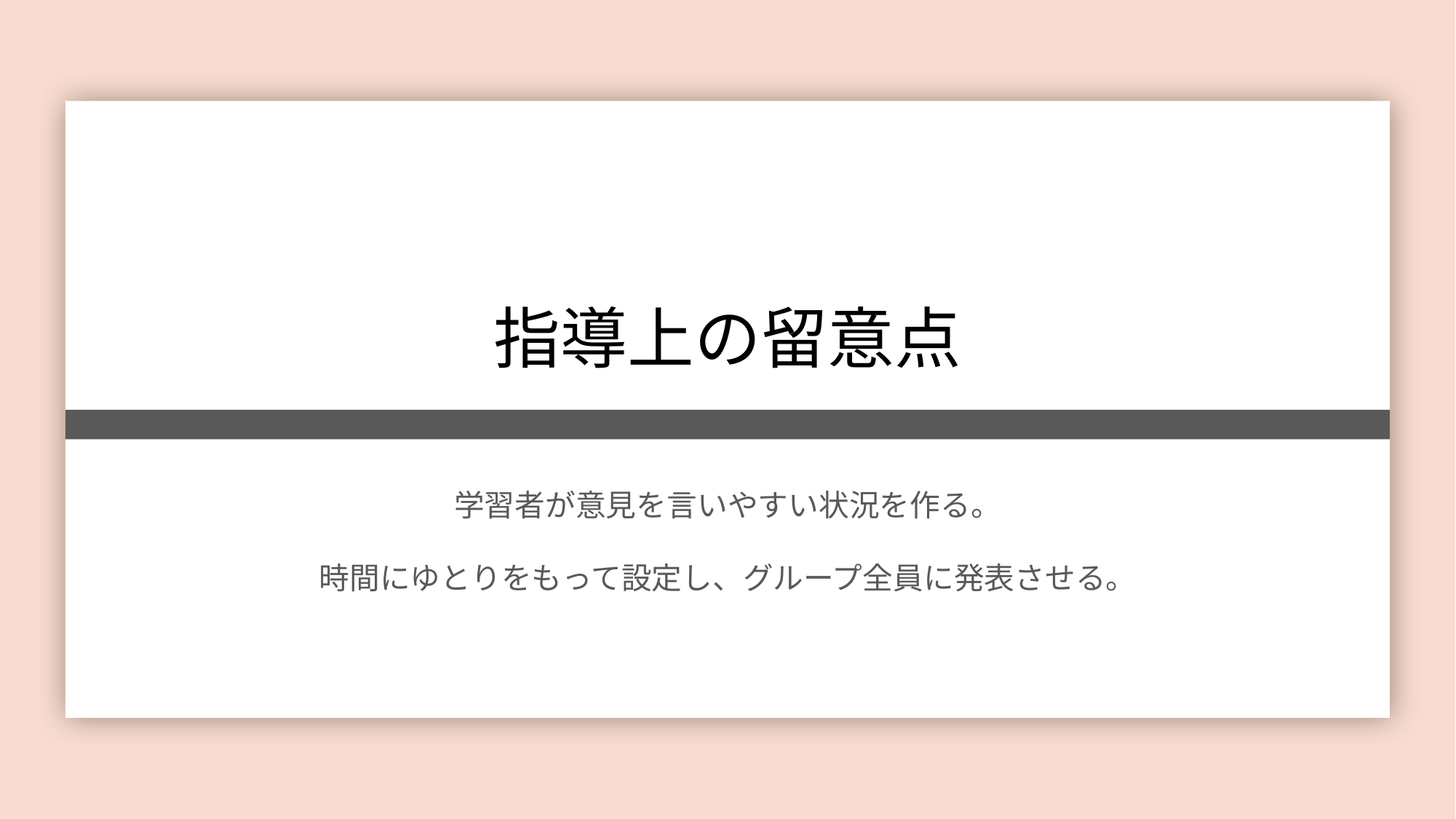

学習者が意見を言いやすい状況を作る。

時間にゆとりをもって設定し、グループ全員に発表させる。
指導上の留意点